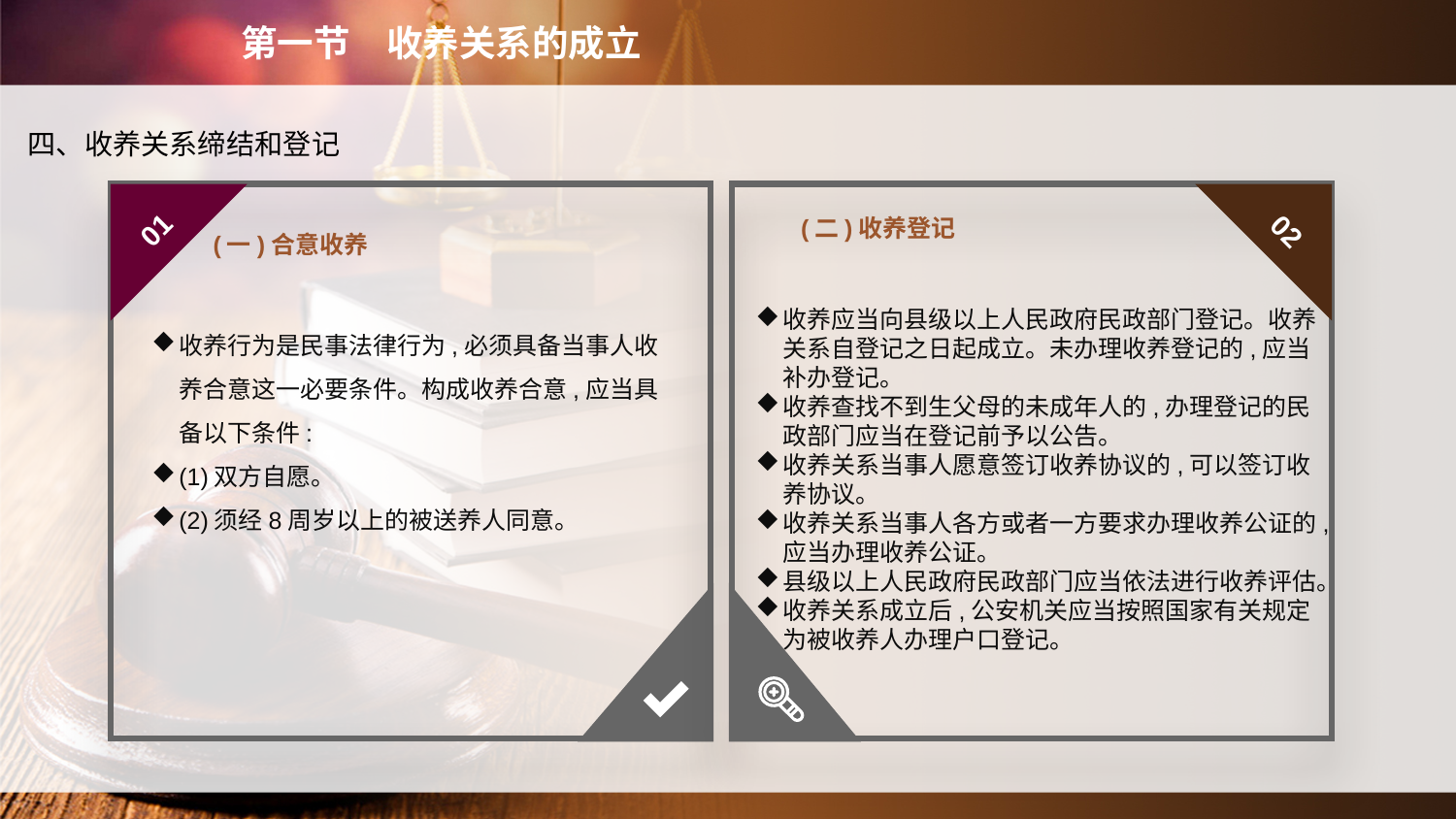

第一节　收养关系的成立
四、收养关系缔结和登记

(一)合意收养
(二)收养登记
01
02
收养应当向县级以上人民政府民政部门登记。收养关系自登记之日起成立。未办理收养登记的,应当补办登记。
收养查找不到生父母的未成年人的,办理登记的民政部门应当在登记前予以公告。
收养关系当事人愿意签订收养协议的,可以签订收养协议。
收养关系当事人各方或者一方要求办理收养公证的,应当办理收养公证。
县级以上人民政府民政部门应当依法进行收养评估。
收养关系成立后,公安机关应当按照国家有关规定为被收养人办理户口登记。
收养行为是民事法律行为,必须具备当事人收养合意这一必要条件。构成收养合意,应当具备以下条件:
(1)双方自愿。
(2)须经8周岁以上的被送养人同意。